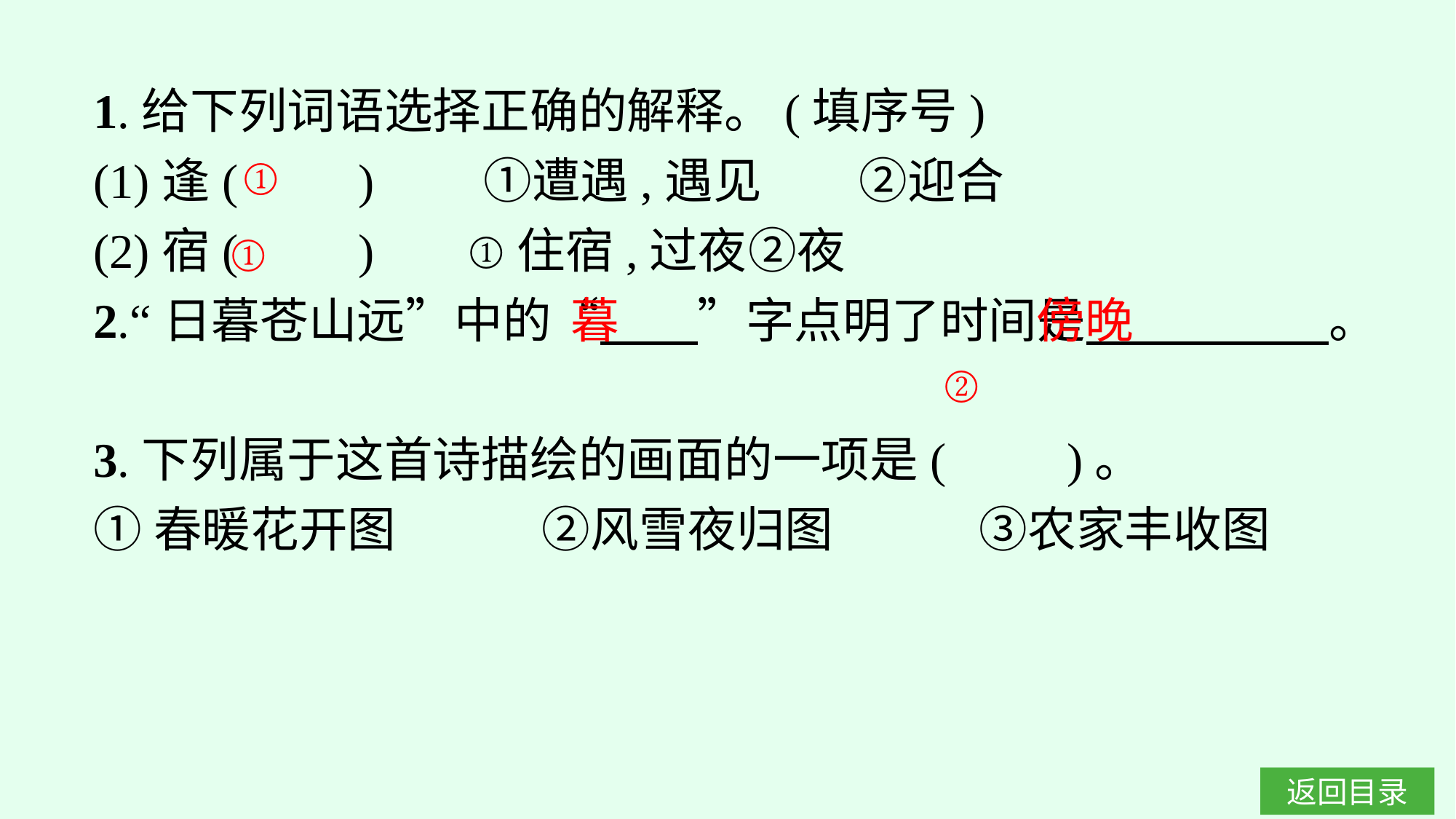

1.给下列词语选择正确的解释。(填序号)
(1)逢(　　)　　①遭遇,遇见　　②迎合
(2)宿(　　)	①住宿,过夜	②夜
2.“日暮苍山远”中的“　　”字点明了时间是　　　　　。
3.下列属于这首诗描绘的画面的一项是(　　)。
①春暖花开图　　　②风雪夜归图　　　③农家丰收图
①
①
暮
傍晚
②